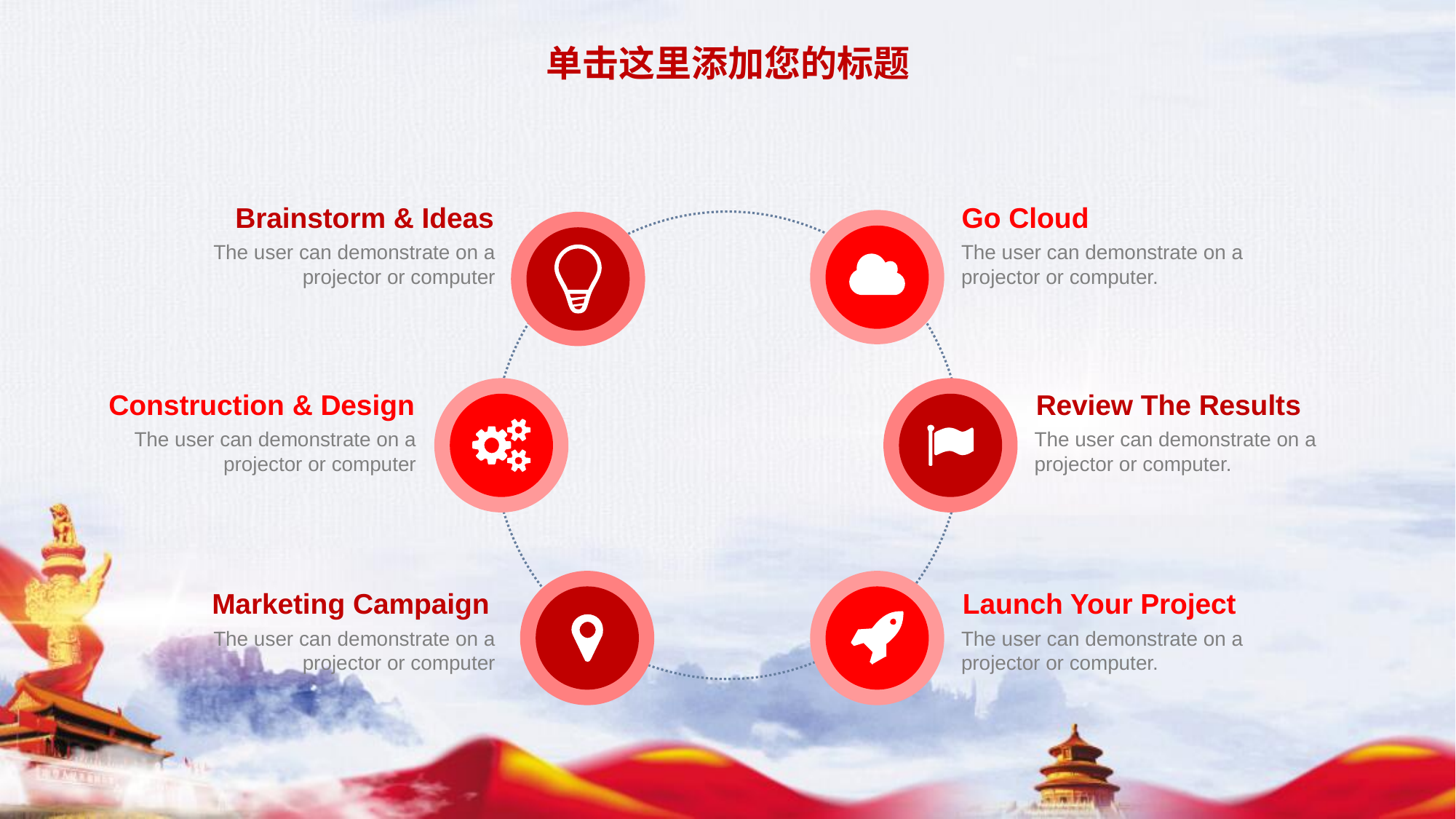

单击这里添加您的标题
Brainstorm & Ideas
The user can demonstrate on a projector or computer
Go Cloud
The user can demonstrate on a projector or computer.

Construction & Design
The user can demonstrate on a projector or computer
Review The Results
The user can demonstrate on a projector or computer.

Launch Your Project
The user can demonstrate on a projector or computer.
Marketing Campaign
The user can demonstrate on a projector or computer